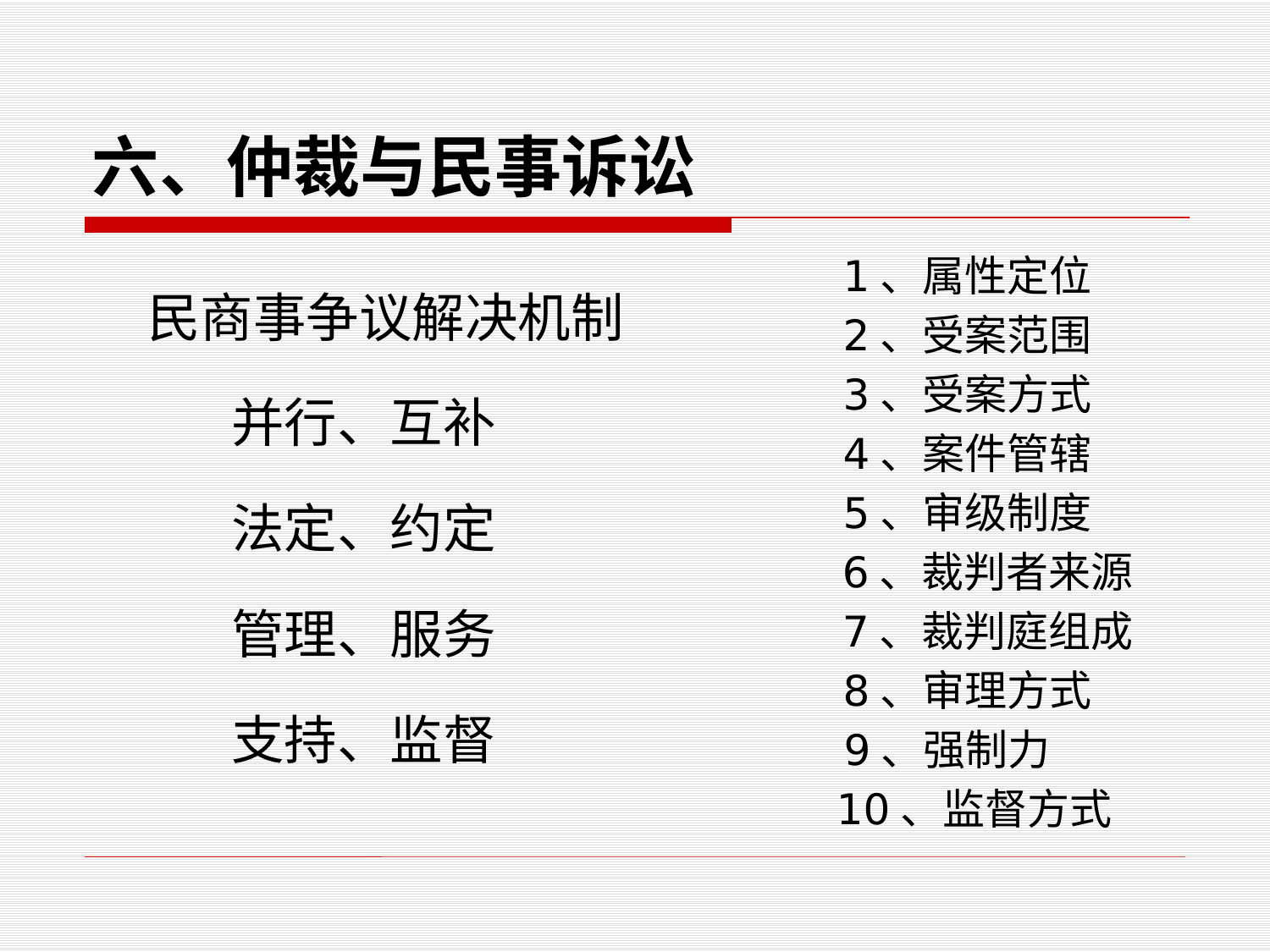

# 六、仲裁与民事诉讼
                               1、属性定位
                               2、受案范围
                               3、受案方式
                               4、案件管辖
                               5、审级制度
                                  6、裁判者来源
                                  7、裁判庭组成
                               8、审理方式
                            9、强制力
                                10、监督方式

民商事争议解决机制
      并行、互补
      法定、约定
      管理、服务
      支持、监督